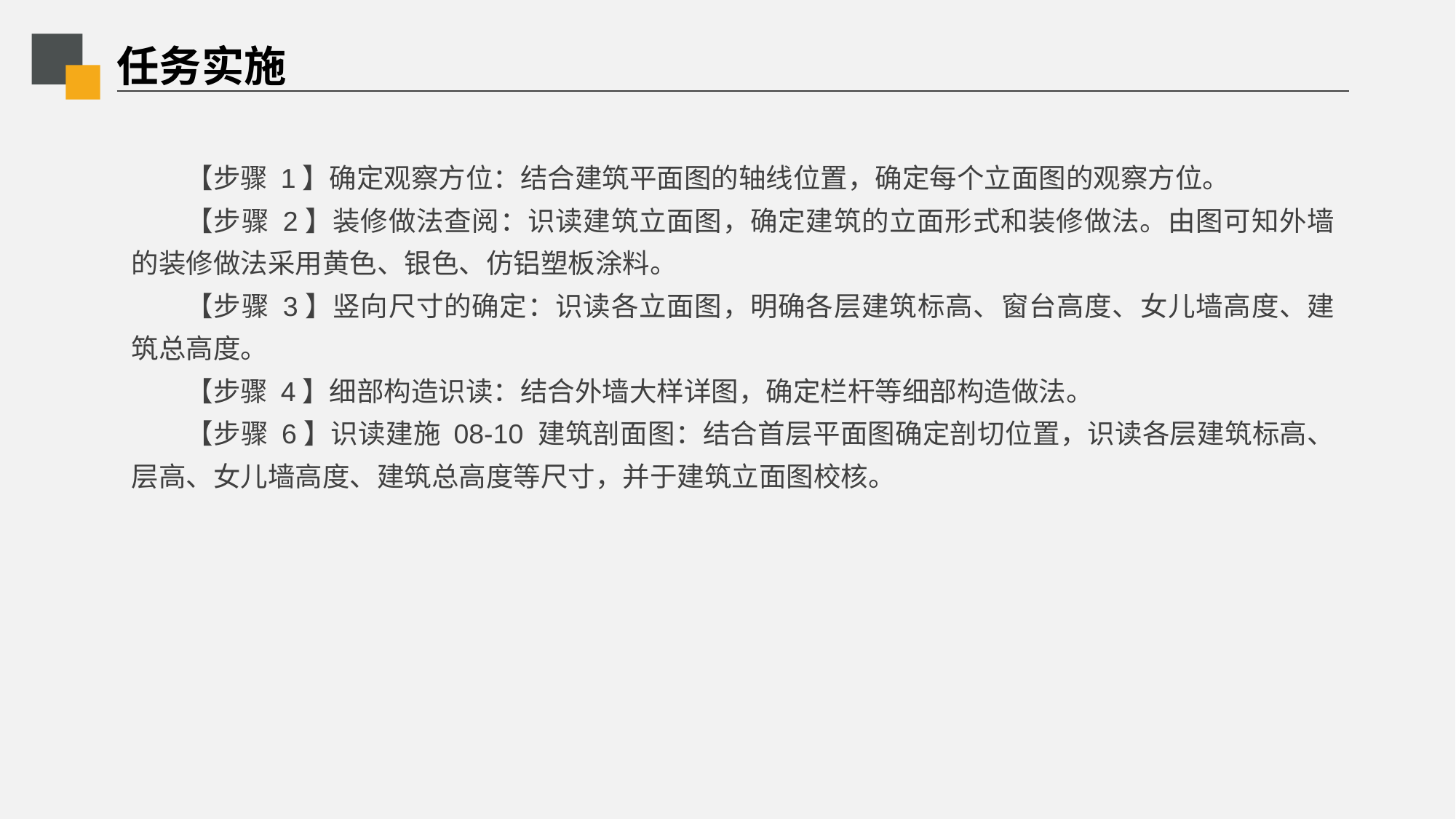

# 任务实施
【步骤 1】确定观察方位：结合建筑平面图的轴线位置，确定每个立面图的观察方位。
【步骤 2】装修做法查阅：识读建筑立面图，确定建筑的立面形式和装修做法。由图可知外墙的装修做法采用黄色、银色、仿铝塑板涂料。
【步骤 3】竖向尺寸的确定：识读各立面图，明确各层建筑标高、窗台高度、女儿墙高度、建筑总高度。
【步骤 4】细部构造识读：结合外墙大样详图，确定栏杆等细部构造做法。
【步骤 6】识读建施 08-10 建筑剖面图：结合首层平面图确定剖切位置，识读各层建筑标高、层高、女儿墙高度、建筑总高度等尺寸，并于建筑立面图校核。